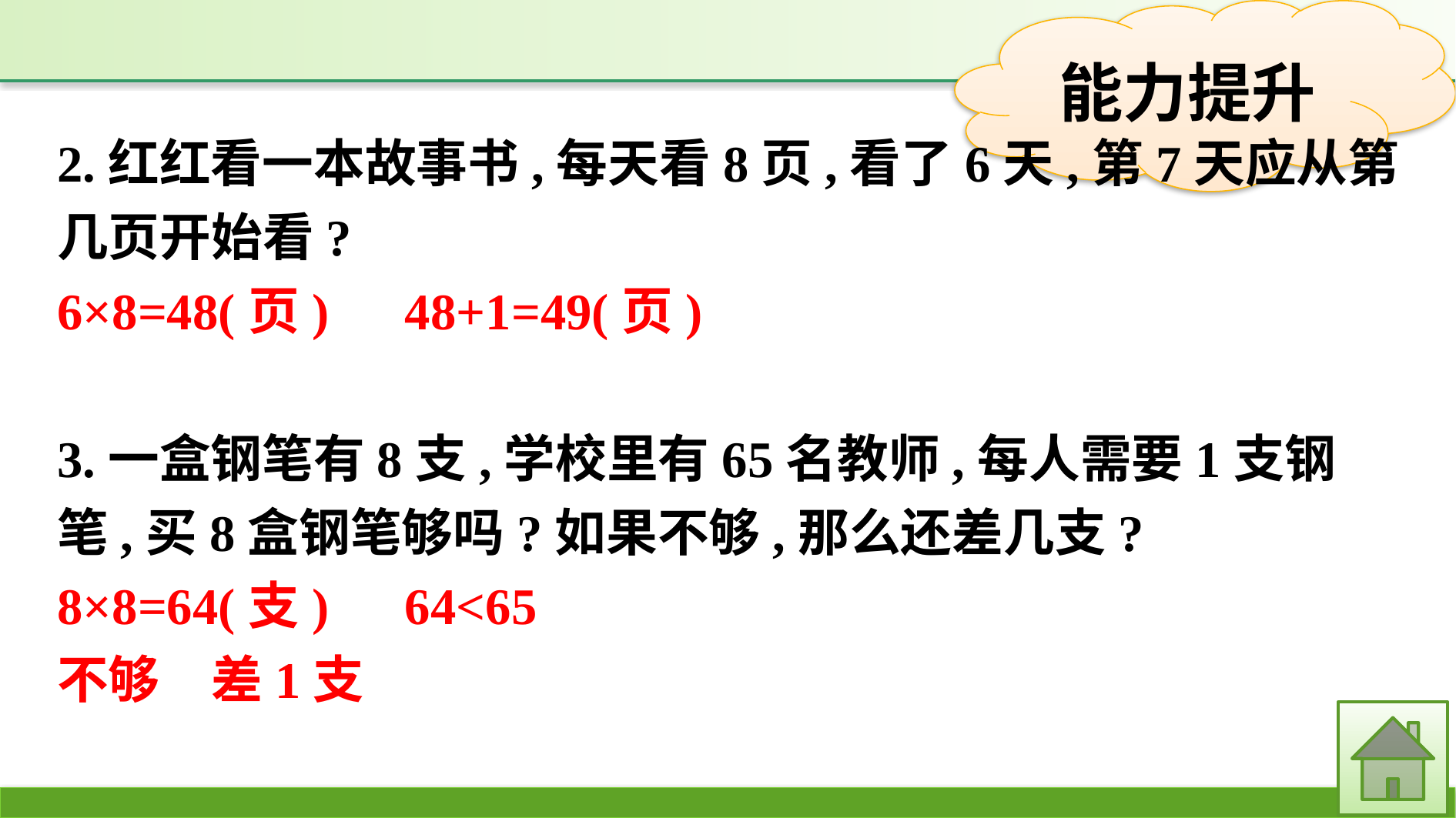

2.红红看一本故事书,每天看8页,看了6天,第7天应从第几页开始看?
6×8=48(页)　48+1=49(页)

3.一盒钢笔有8支,学校里有65名教师,每人需要1支钢笔,买8盒钢笔够吗?如果不够,那么还差几支?
8×8=64(支)　64<65
不够　差1支